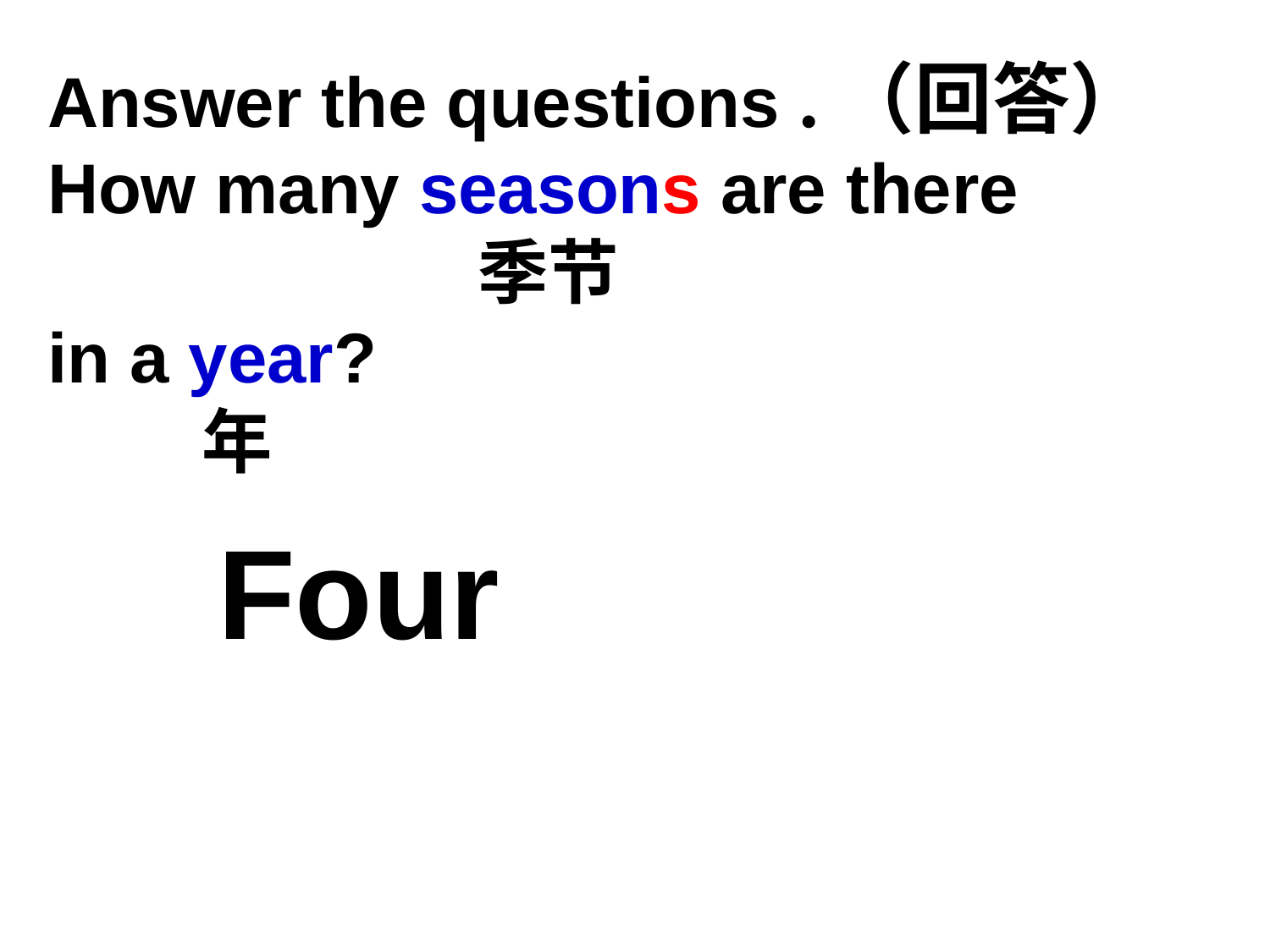

# Answer the questions .（回答） How many seasons are there 季节 in a year? 年
Four